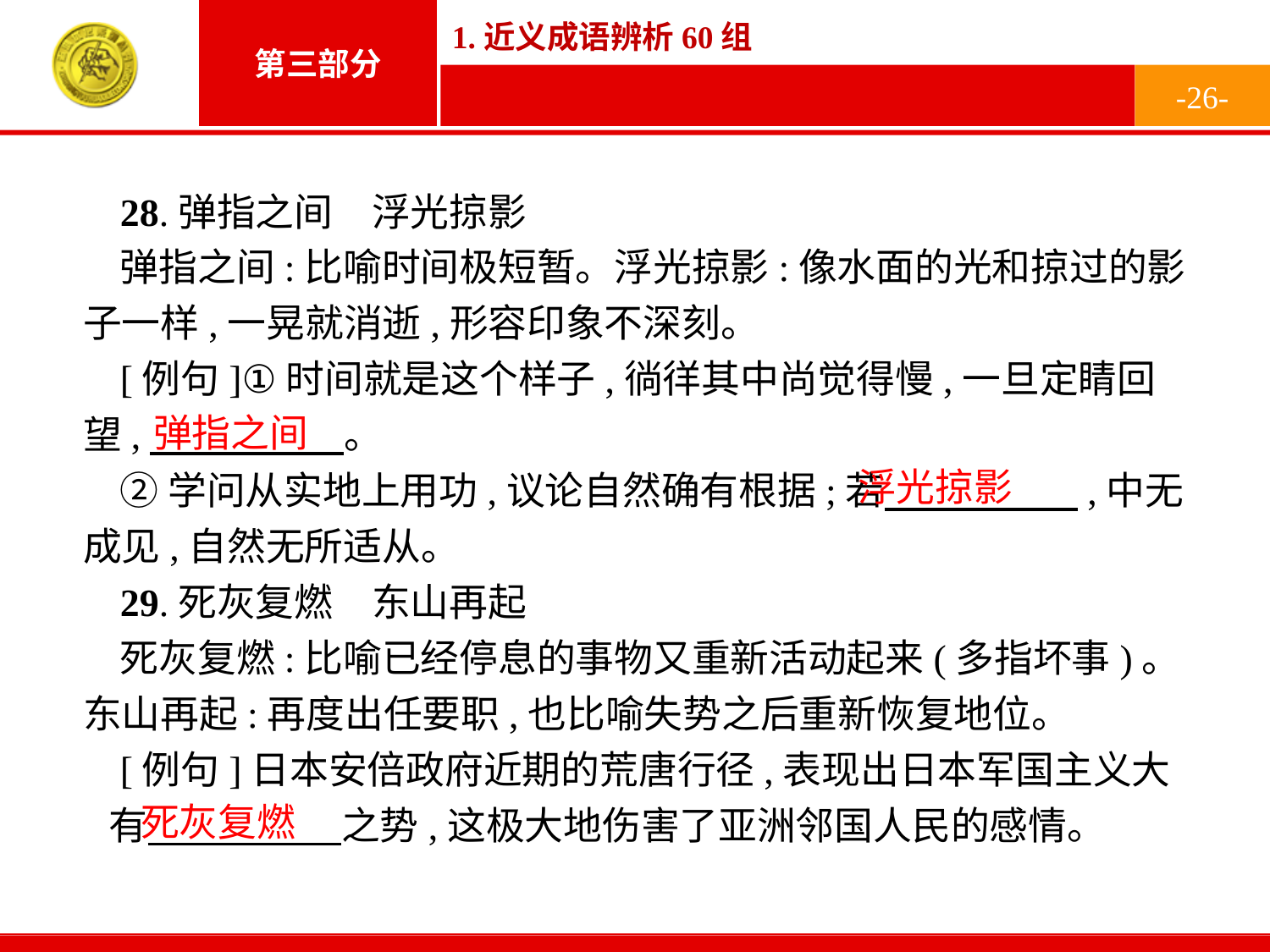

-26-
28.弹指之间　浮光掠影
弹指之间:比喻时间极短暂。浮光掠影:像水面的光和掠过的影子一样,一晃就消逝,形容印象不深刻。
[例句]①时间就是这个样子,徜徉其中尚觉得慢,一旦定睛回望,　　　　　。
②学问从实地上用功,议论自然确有根据;若　　　　　,中无成见,自然无所适从。
29.死灰复燃　东山再起
死灰复燃:比喻已经停息的事物又重新活动起来(多指坏事)。东山再起:再度出任要职,也比喻失势之后重新恢复地位。
[例句]日本安倍政府近期的荒唐行径,表现出日本军国主义大     有　　　　　之势,这极大地伤害了亚洲邻国人民的感情。
弹指之间
浮光掠影
死灰复燃